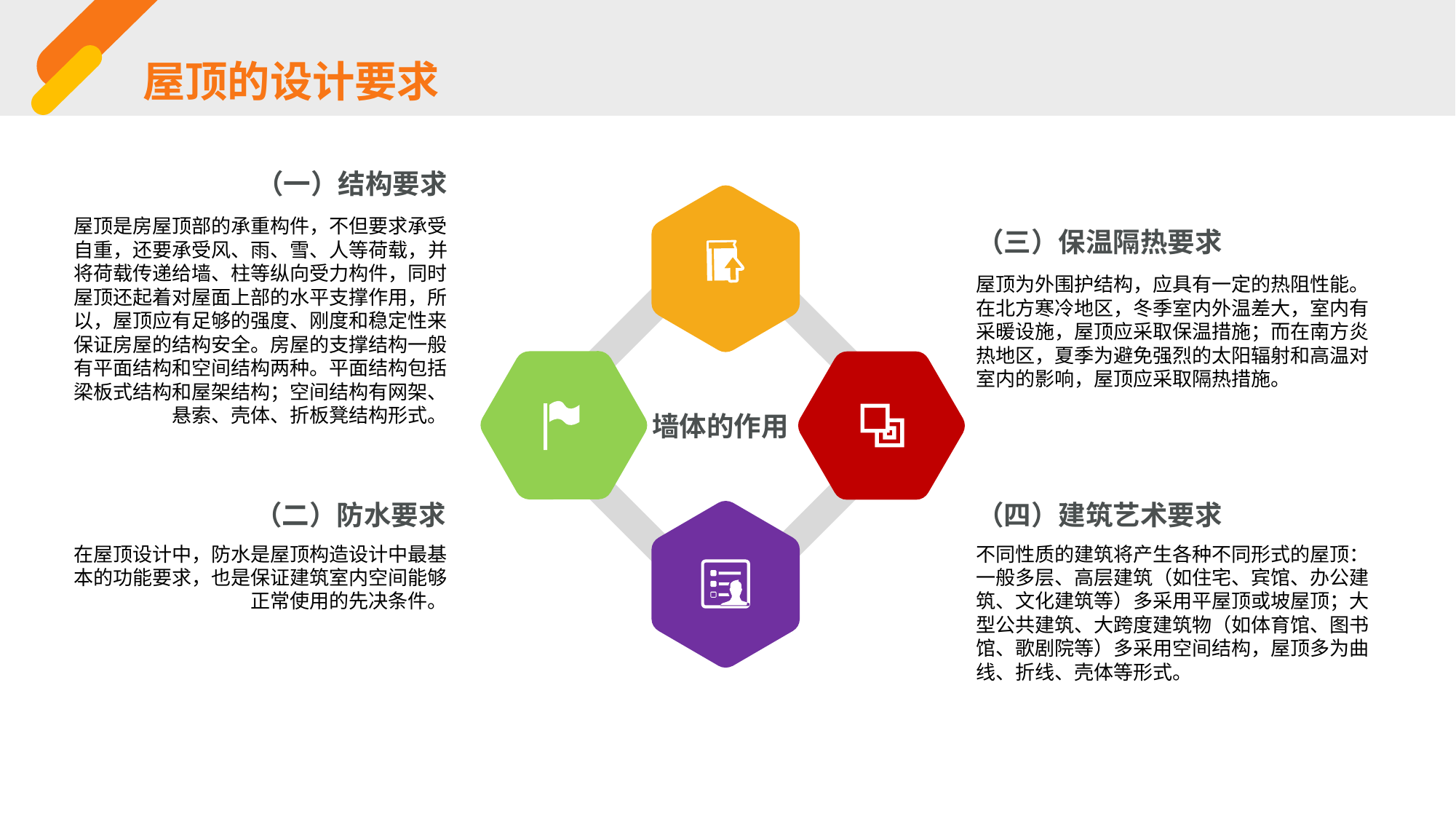

屋顶的设计要求
（一）结构要求

屋顶是房屋顶部的承重构件，不但要求承受自重，还要承受风、雨、雪、人等荷载，并将荷载传递给墙、柱等纵向受力构件，同时屋顶还起着对屋面上部的水平支撑作用，所以，屋顶应有足够的强度、刚度和稳定性来保证房屋的结构安全。房屋的支撑结构一般有平面结构和空间结构两种。平面结构包括梁板式结构和屋架结构；空间结构有网架、悬索、壳体、折板凳结构形式。
（三）保温隔热要求

屋顶为外围护结构，应具有一定的热阻性能。在北方寒冷地区，冬季室内外温差大，室内有采暖设施，屋顶应采取保温措施；而在南方炎热地区，夏季为避免强烈的太阳辐射和高温对室内的影响，屋顶应采取隔热措施。

墙体的作用

（四）建筑艺术要求
（二）防水要求

在屋顶设计中，防水是屋顶构造设计中最基本的功能要求，也是保证建筑室内空间能够正常使用的先决条件。
不同性质的建筑将产生各种不同形式的屋顶：一般多层、高层建筑（如住宅、宾馆、办公建筑、文化建筑等）多采用平屋顶或坡屋顶；大型公共建筑、大跨度建筑物（如体育馆、图书馆、歌剧院等）多采用空间结构，屋顶多为曲线、折线、壳体等形式。